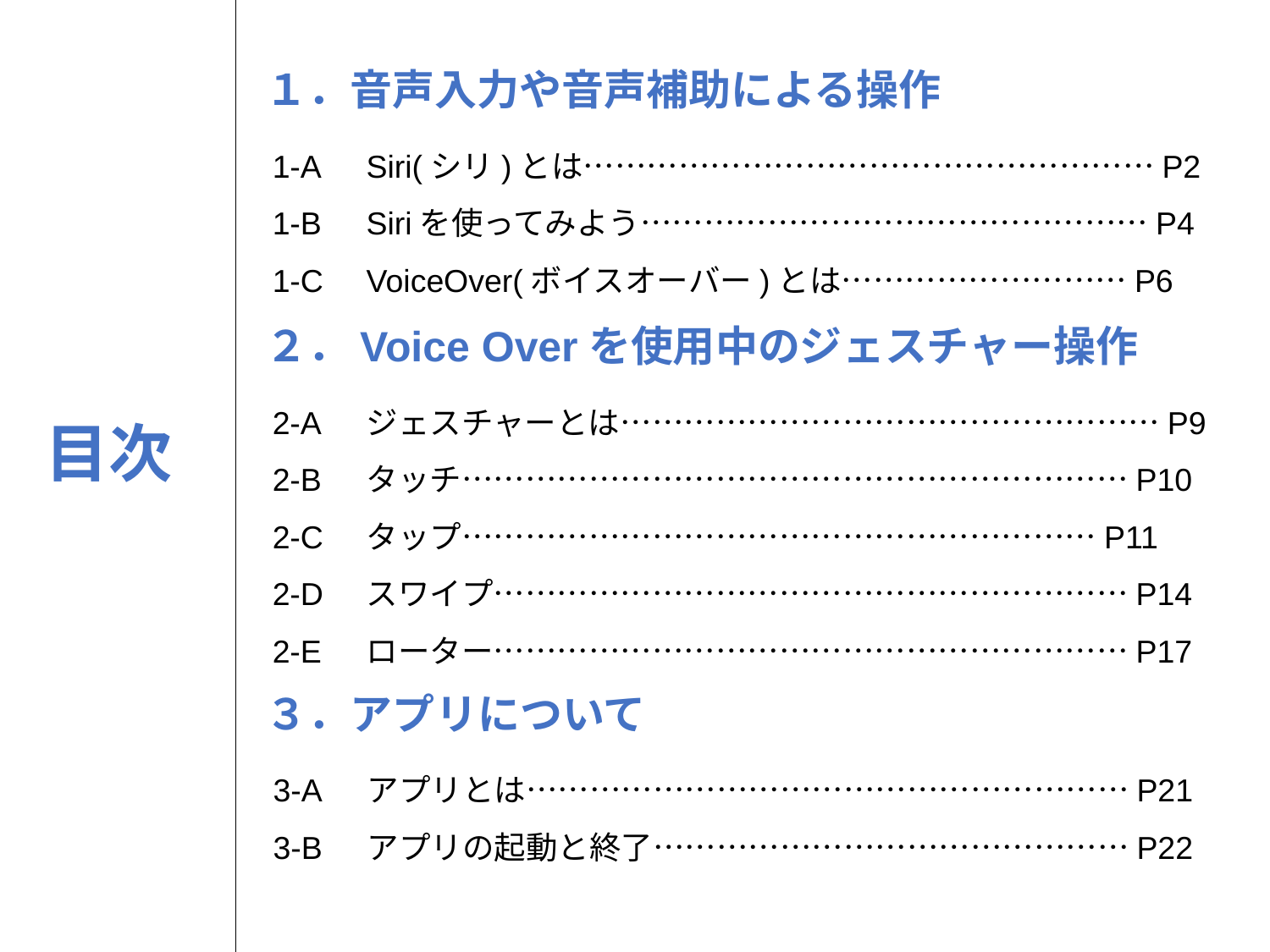

１．音声入力や音声補助による操作
1-A
1-B
1-C
Siri(シリ)とは………………………………………………P2
Siriを使ってみよう…………………………………………P4
VoiceOver(ボイスオーバー)とは………………………P6
２．Voice Overを使用中のジェスチャー操作
2-A
2-B
2-C
2-D
2-E
ジェスチャーとは……………………………………………P9
タッチ………………………………………………………P10
タップ……………………………………………………P11
スワイプ……………………………………………………P14
ローター……………………………………………………P17
目次
３．アプリについて
3-A
3-B
アプリとは…………………………………………………P21
アプリの起動と終了………………………………………P22